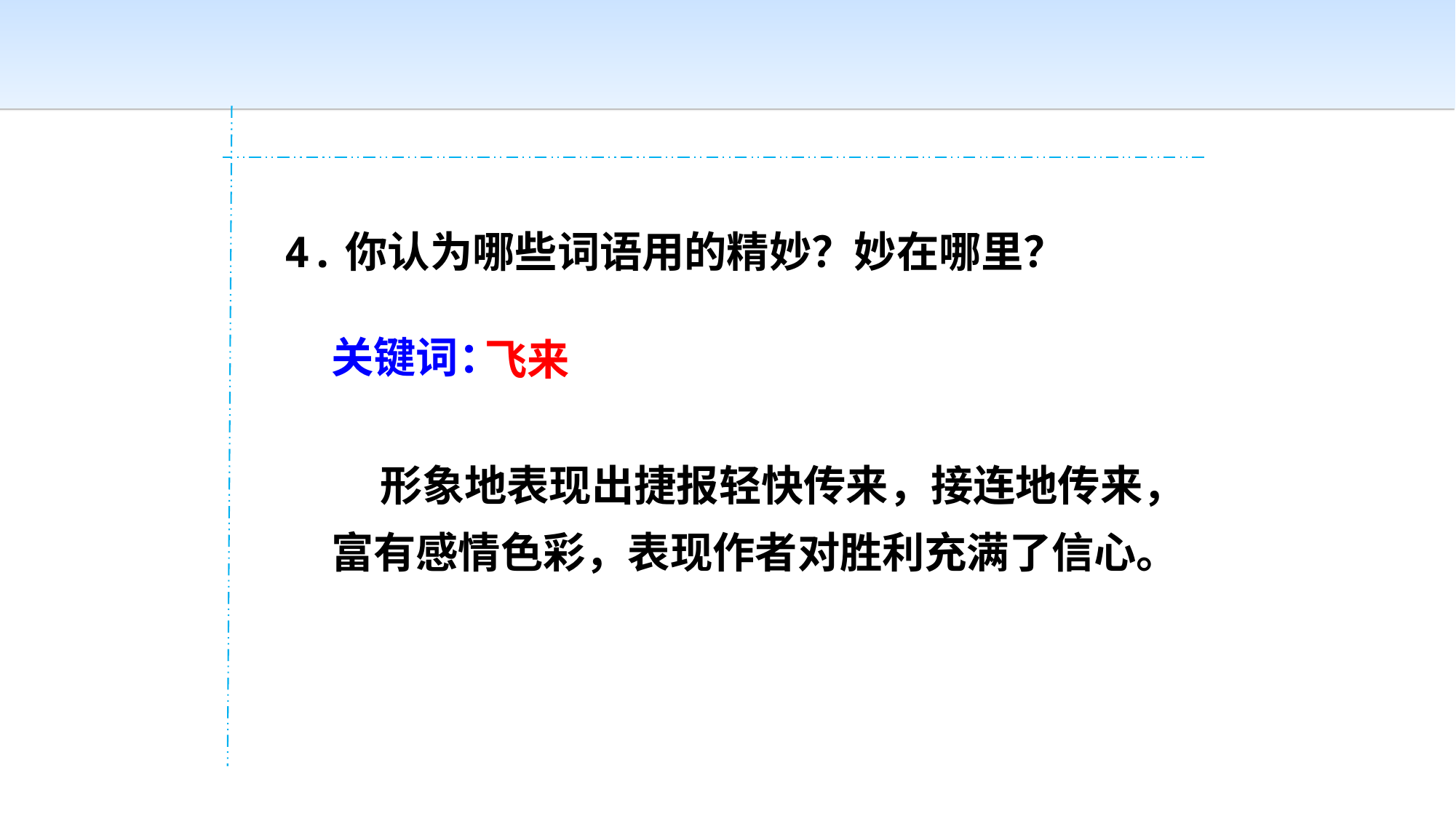

4.你认为哪些词语用的精妙？妙在哪里？
关键词：
飞来
    形象地表现出捷报轻快传来，接连地传来，富有感情色彩，表现作者对胜利充满了信心。